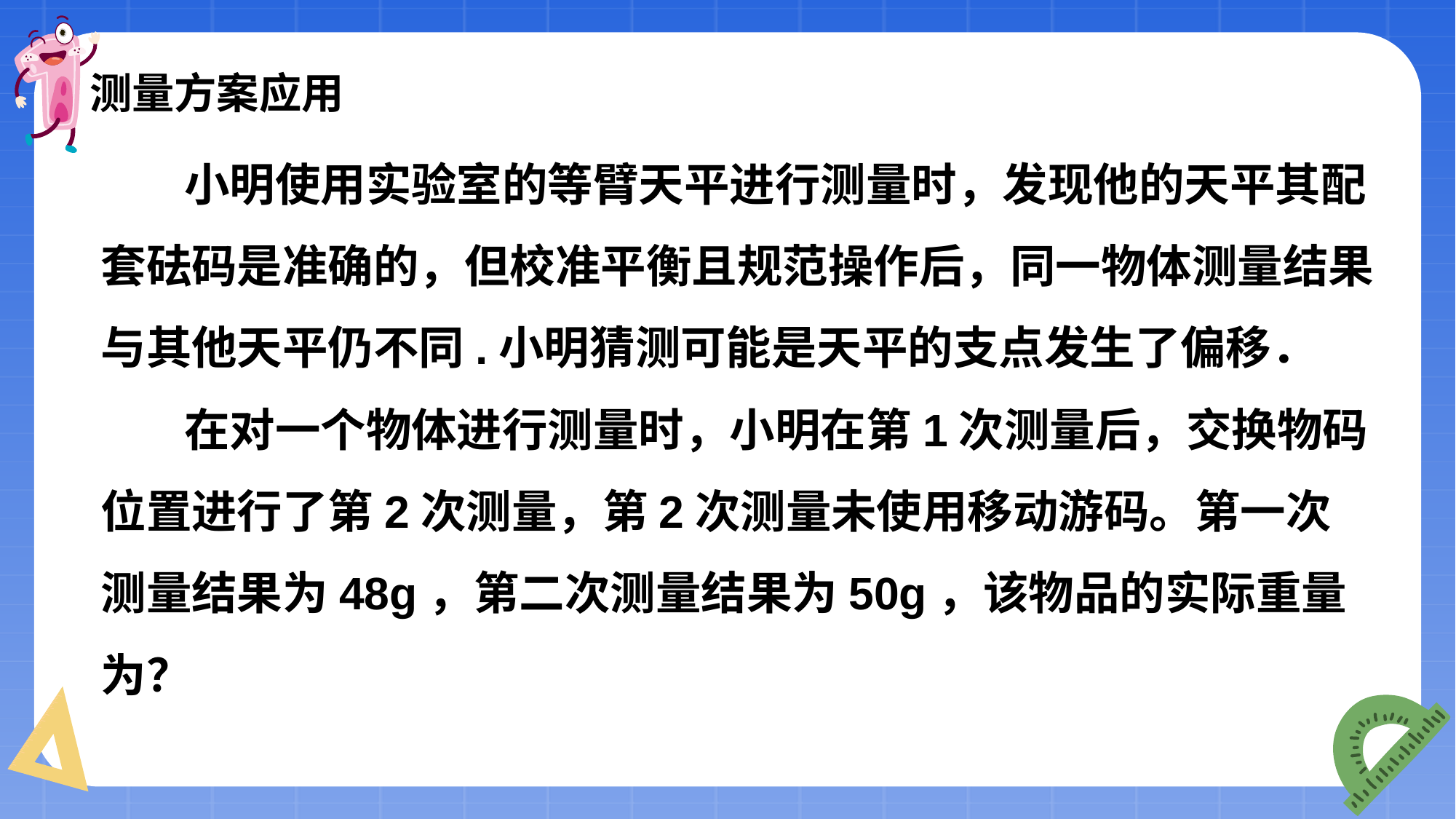

# 测量方案应用
       小明使用实验室的等臂天平进行测量时，发现他的天平其配套砝码是准确的，但校准平衡且规范操作后，同一物体测量结果与其他天平仍不同.小明猜测可能是天平的支点发生了偏移．
       在对一个物体进行测量时，小明在第1次测量后，交换物码位置进行了第2次测量，第2次测量未使用移动游码。第一次测量结果为48g，第二次测量结果为50g，该物品的实际重量为？